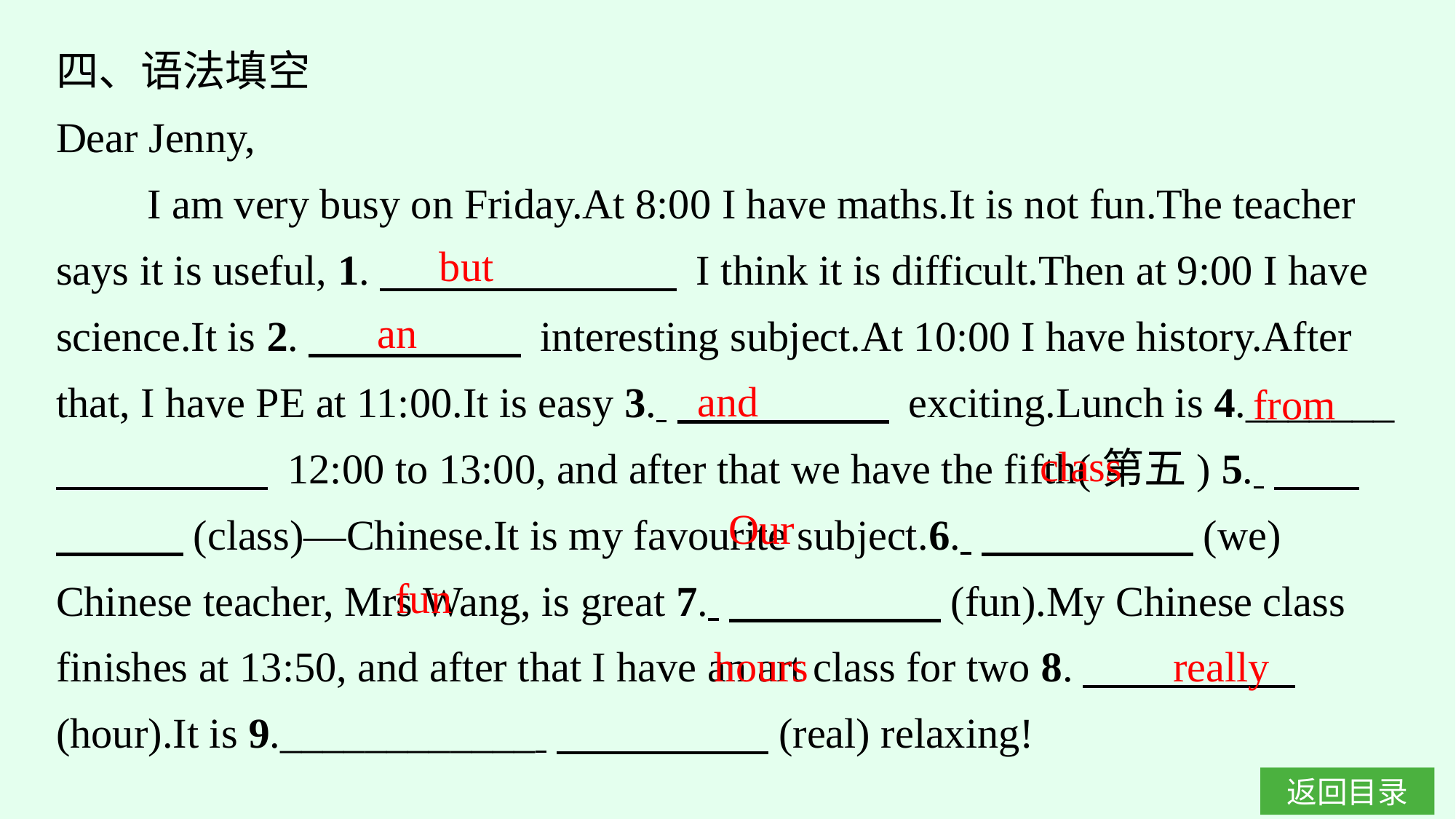

四、语法填空
Dear Jenny,
I am very busy on Friday.At 8:00 I have maths.It is not fun.The teacher says it is useful, 1.　　　　　　　 I think it is difficult.Then at 9:00 I have science.It is 2.　　　　　 interesting subject.At 10:00 I have history.After that, I have PE at 11:00.It is easy 3. 　　　　　 exciting.Lunch is 4._______ 　　　　　 12:00 to 13:00, and after that we have the fifth(第五) 5. 　　　　　(class)—Chinese.It is my favourite subject.6. 　　　　　(we) Chinese teacher, Mrs Wang, is great 7. 　　　　　(fun).My Chinese class finishes at 13:50, and after that I have an art class for two 8.　　　　　(hour).It is 9.____________ 　　　　　(real) relaxing!
but
an
and
from
class
Our
fun
hours
really